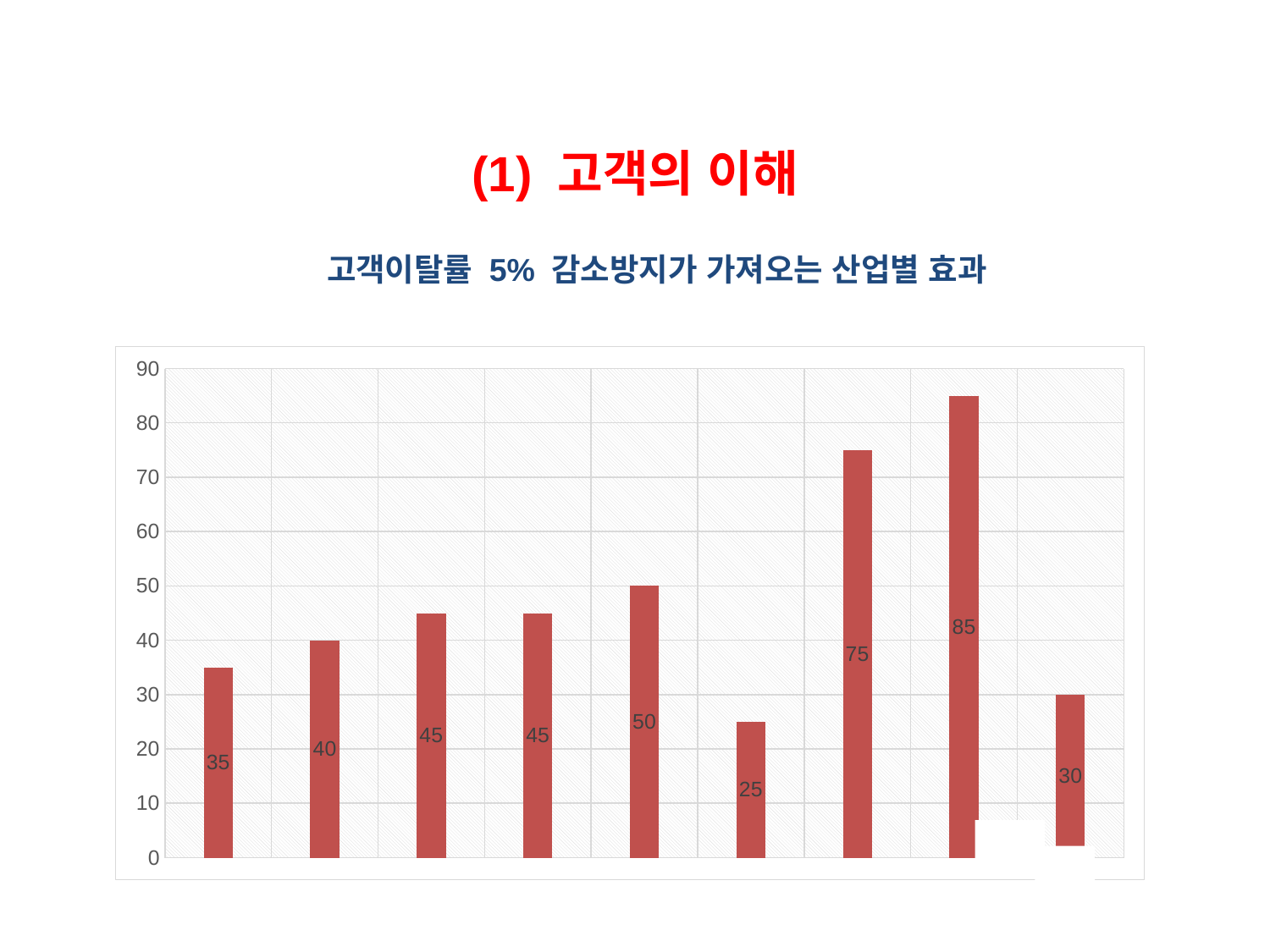

(1) 고객의 이해
고객이탈률 5% 감소방지가 가져오는 산업별 효과

### Chart

| Category |  |
|---|---|
| 소프트웨어 | 35.0 |
| 사무실/건물관리 | 40.0 |
| 세탁업 | 45.0 |
| 유통업 | 45.0 |
| 보험브로커 | 50.0 |
| 신용보험 | 25.0 |
| 신용카드 | 75.0 |
| 은행 | 85.0 |
| 자동차서비스 체인 | 30.0 |